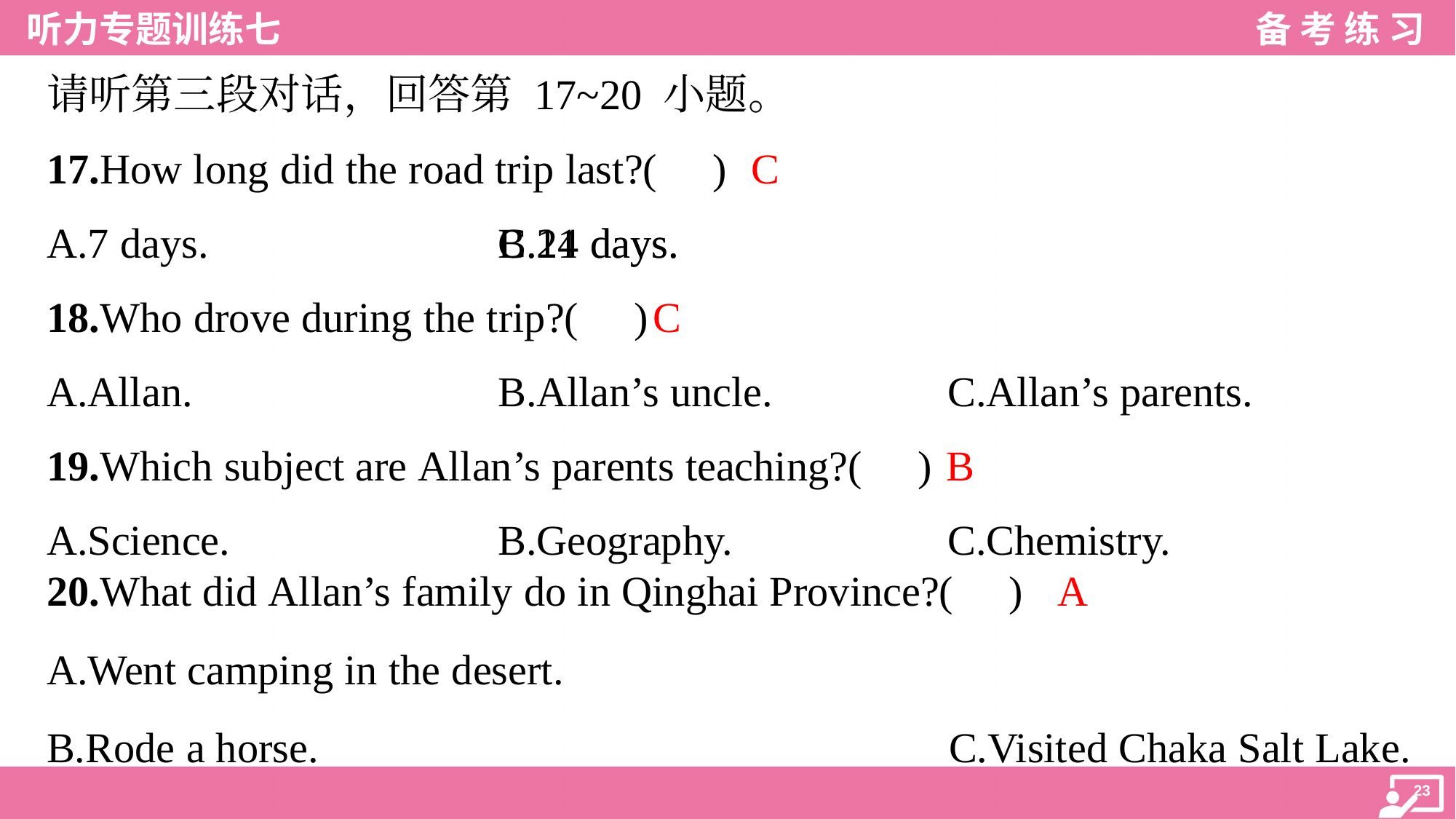

请听第三段对话，回答第 17~20 小题。
C
17.How long did the road trip last?(     )
A.7 days.	B.14 days.                   	C.21 days.
C
18.Who drove during the trip?(     )
A.Allan.	B.Allan’s uncle.	C.Allan’s parents.
B
19.Which subject are Allan’s parents teaching?(     )
A.Science.	B.Geography.	C.Chemistry.
A
20.What did Allan’s family do in Qinghai Province?(     )
A.Went camping in the desert.
B.Rode a horse.						   C.Visited Chaka Salt Lake.